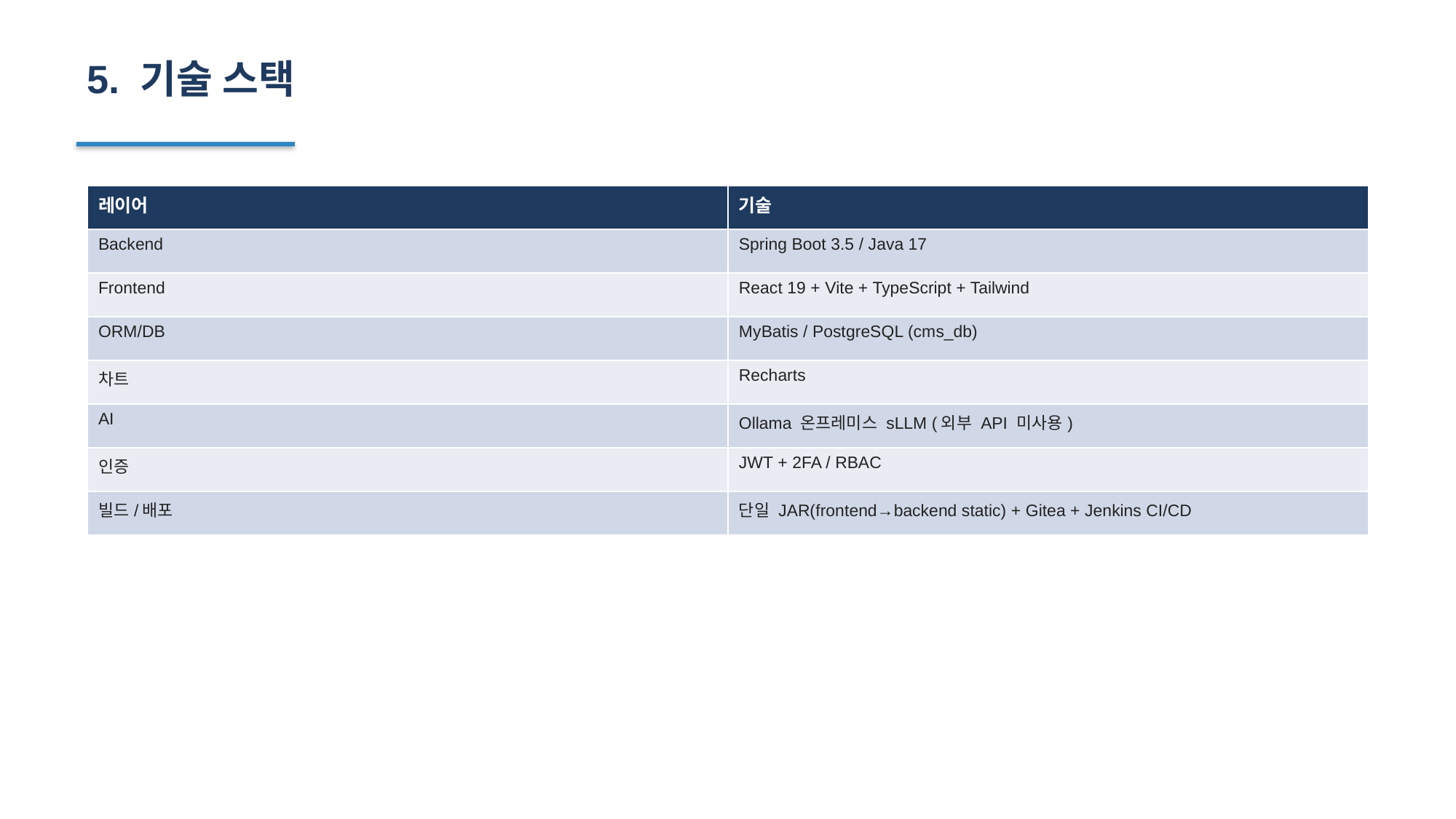

5. 기술 스택

| 레이어 | 기술 |
| --- | --- |
| Backend | Spring Boot 3.5 / Java 17 |
| Frontend | React 19 + Vite + TypeScript + Tailwind |
| ORM/DB | MyBatis / PostgreSQL (cms\_db) |
| 차트 | Recharts |
| AI | Ollama 온프레미스 sLLM (외부 API 미사용) |
| 인증 | JWT + 2FA / RBAC |
| 빌드/배포 | 단일 JAR(frontend→backend static) + Gitea + Jenkins CI/CD |